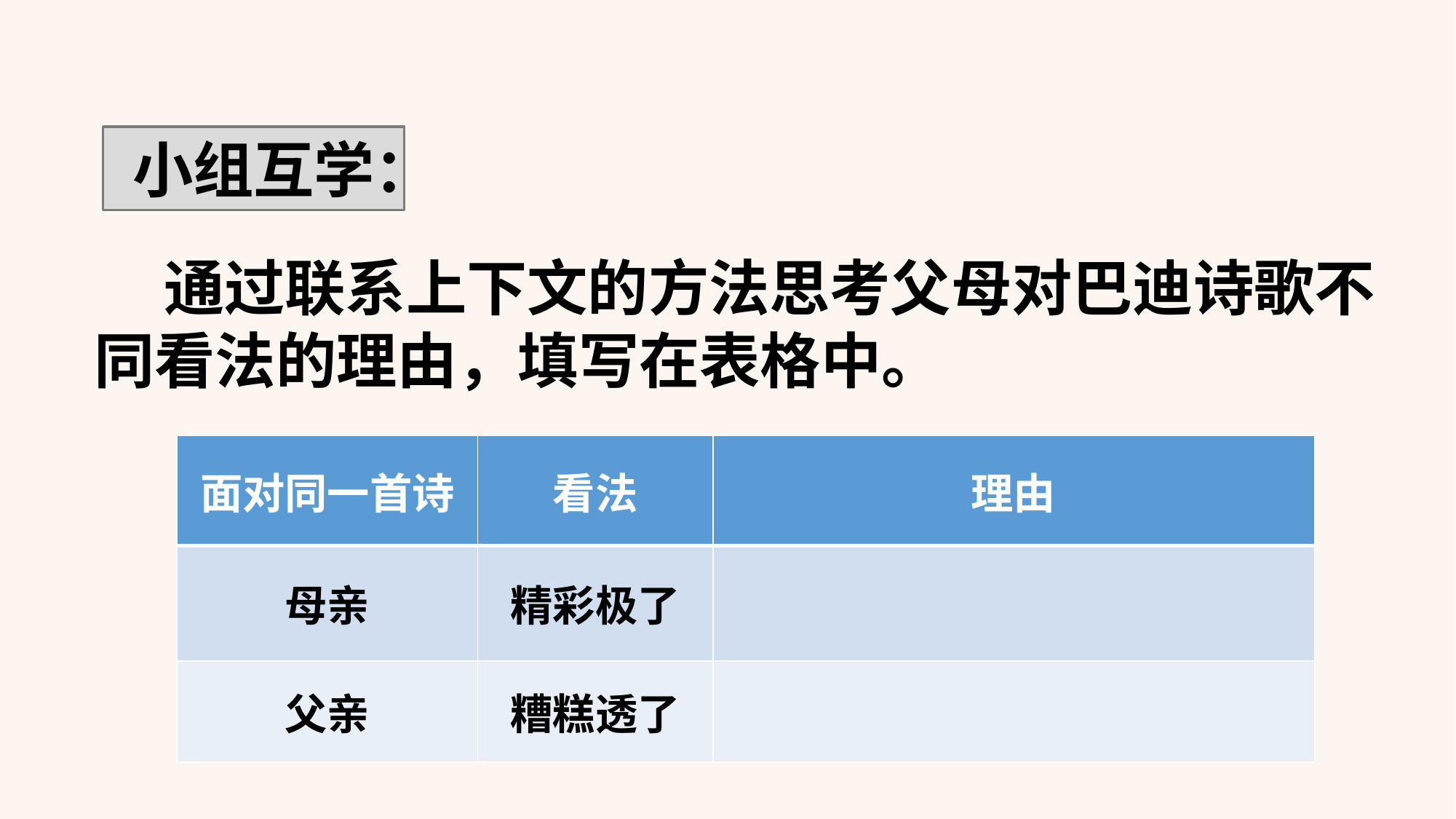

小组互学：
    通过联系上下文的方法思考父母对巴迪诗歌不同看法的理由，填写在表格中。
| 面对同一首诗 | 看法 | 理由 |
| --- | --- | --- |
| 母亲 | 精彩极了 |  |
| 父亲 | 糟糕透了 |  |